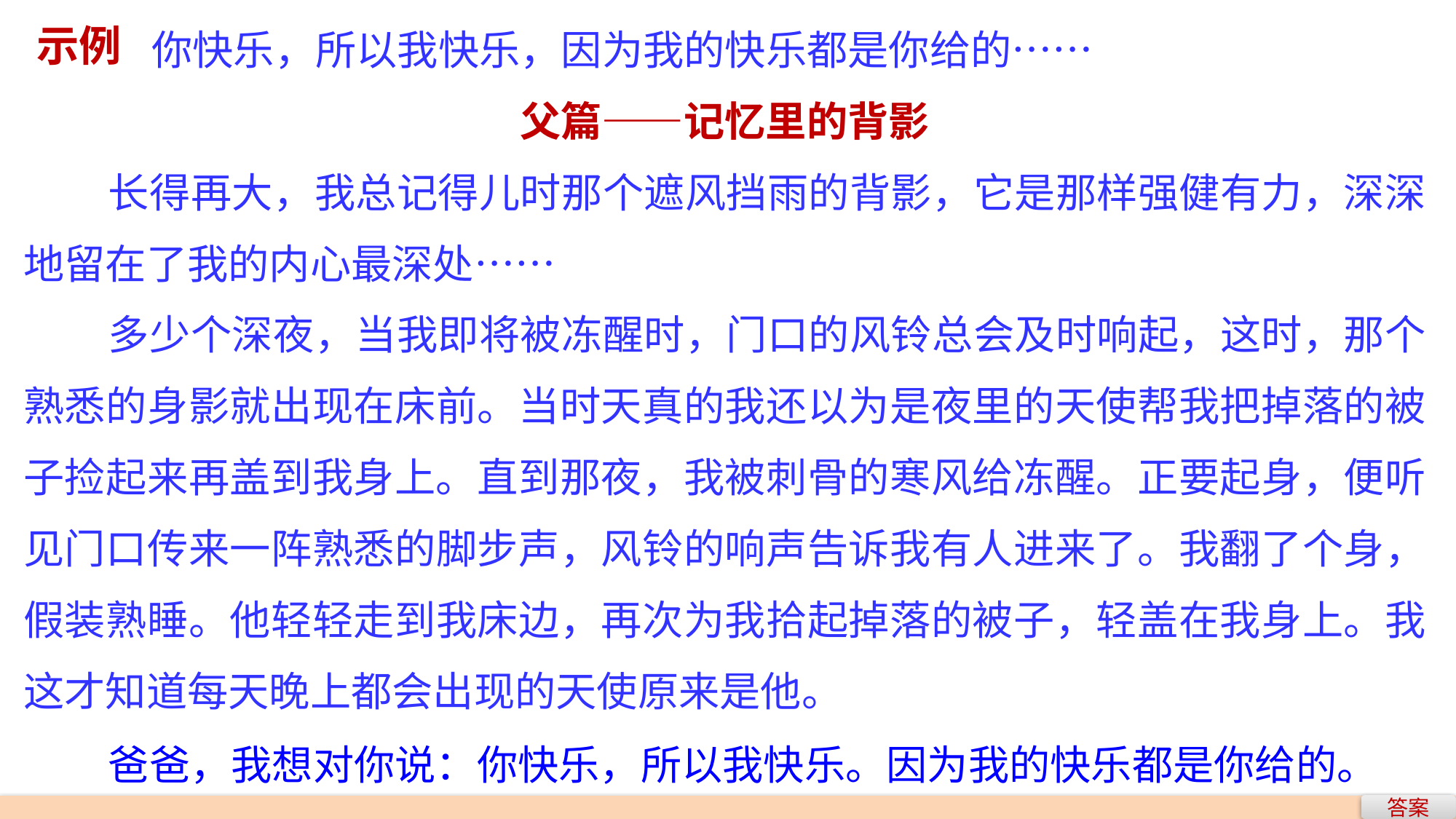

你快乐，所以我快乐，因为我的快乐都是你给的……
父篇——记忆里的背影
长得再大，我总记得儿时那个遮风挡雨的背影，它是那样强健有力，深深地留在了我的内心最深处……
多少个深夜，当我即将被冻醒时，门口的风铃总会及时响起，这时，那个熟悉的身影就出现在床前。当时天真的我还以为是夜里的天使帮我把掉落的被子捡起来再盖到我身上。直到那夜，我被刺骨的寒风给冻醒。正要起身，便听见门口传来一阵熟悉的脚步声，风铃的响声告诉我有人进来了。我翻了个身，假装熟睡。他轻轻走到我床边，再次为我拾起掉落的被子，轻盖在我身上。我这才知道每天晚上都会出现的天使原来是他。
爸爸，我想对你说：你快乐，所以我快乐。因为我的快乐都是你给的。
示例
答案